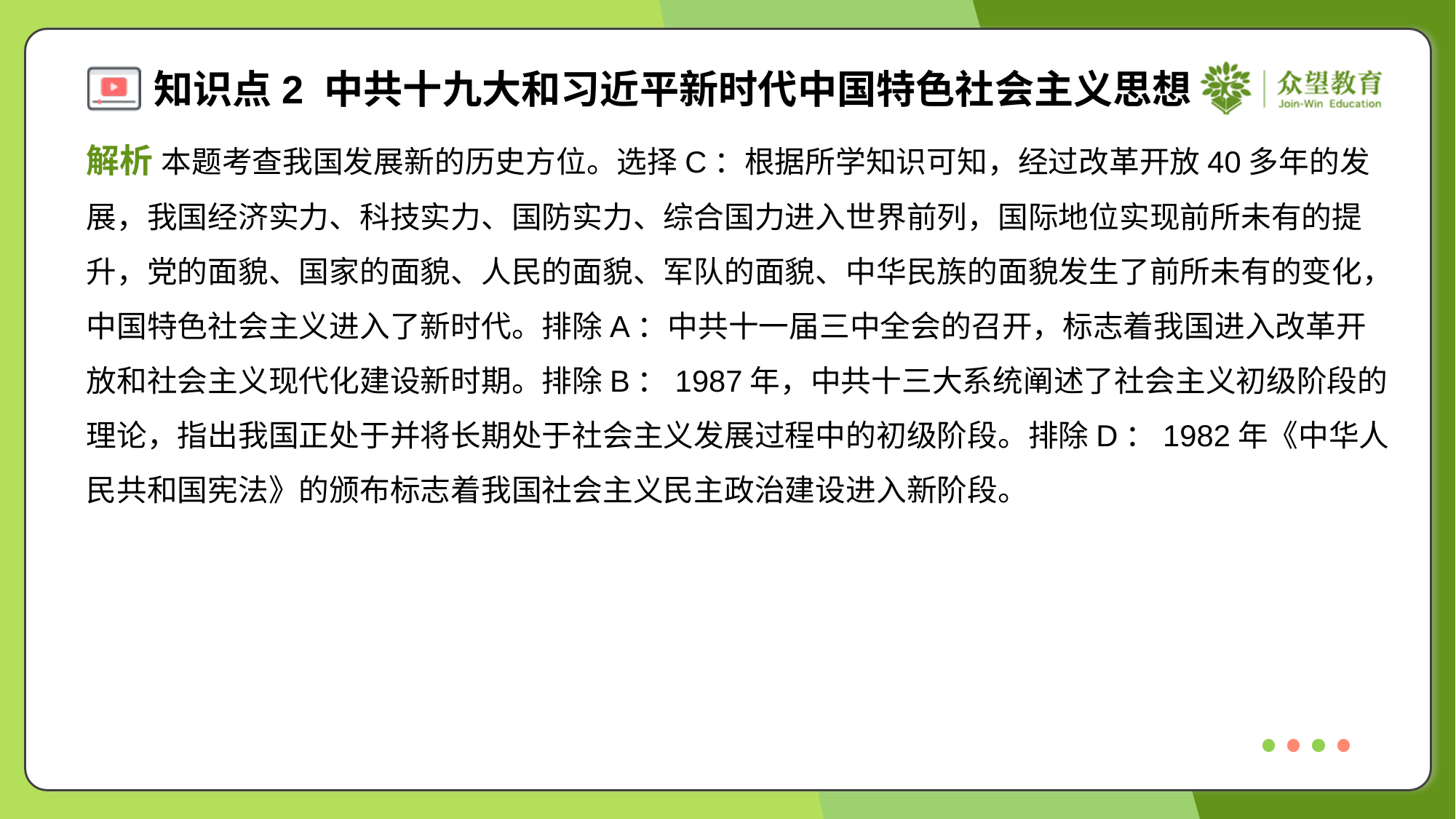

解析 本题考查我国发展新的历史方位。选择C：根据所学知识可知，经过改革开放40多年的发
展，我国经济实力、科技实力、国防实力、综合国力进入世界前列，国际地位实现前所未有的提
升，党的面貌、国家的面貌、人民的面貌、军队的面貌、中华民族的面貌发生了前所未有的变化，
中国特色社会主义进入了新时代。排除A：中共十一届三中全会的召开，标志着我国进入改革开
放和社会主义现代化建设新时期。排除B：1987年，中共十三大系统阐述了社会主义初级阶段的
理论，指出我国正处于并将长期处于社会主义发展过程中的初级阶段。排除D：1982年《中华人
民共和国宪法》的颁布标志着我国社会主义民主政治建设进入新阶段。